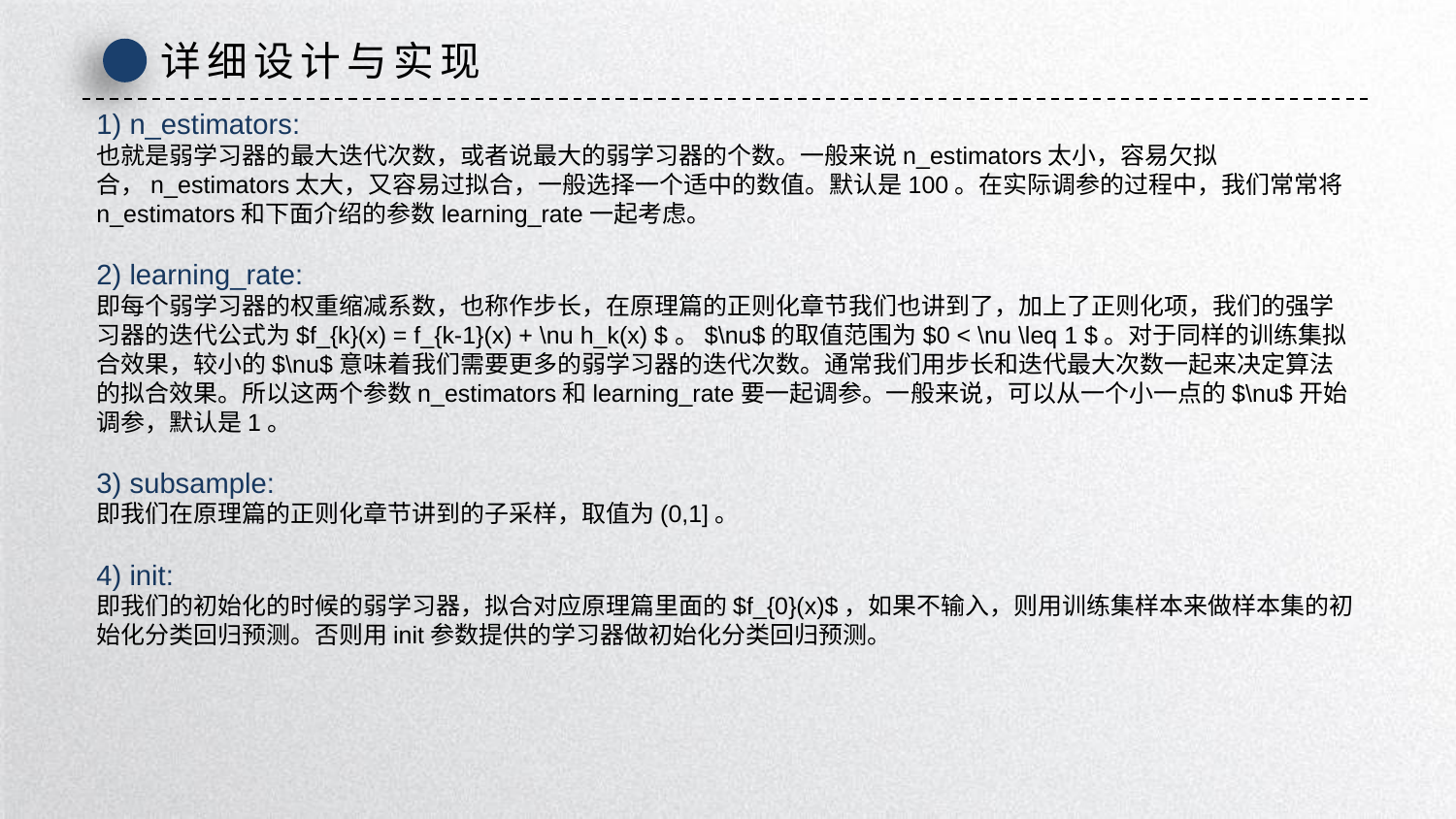

详细设计与实现

1) n_estimators:
也就是弱学习器的最大迭代次数，或者说最大的弱学习器的个数。一般来说n_estimators太小，容易欠拟合，n_estimators太大，又容易过拟合，一般选择一个适中的数值。默认是100。在实际调参的过程中，我们常常将n_estimators和下面介绍的参数learning_rate一起考虑。

2) learning_rate:
即每个弱学习器的权重缩减系数，也称作步长，在原理篇的正则化章节我们也讲到了，加上了正则化项，我们的强学习器的迭代公式为$f_{k}(x) = f_{k-1}(x) + \nu h_k(x) $。$\nu$的取值范围为$0 < \nu \leq 1 $。对于同样的训练集拟合效果，较小的$\nu$意味着我们需要更多的弱学习器的迭代次数。通常我们用步长和迭代最大次数一起来决定算法的拟合效果。所以这两个参数n_estimators和learning_rate要一起调参。一般来说，可以从一个小一点的$\nu$开始调参，默认是1。

3) subsample:
即我们在原理篇的正则化章节讲到的子采样，取值为(0,1]。

4) init:
即我们的初始化的时候的弱学习器，拟合对应原理篇里面的$f_{0}(x)$，如果不输入，则用训练集样本来做样本集的初始化分类回归预测。否则用init参数提供的学习器做初始化分类回归预测。